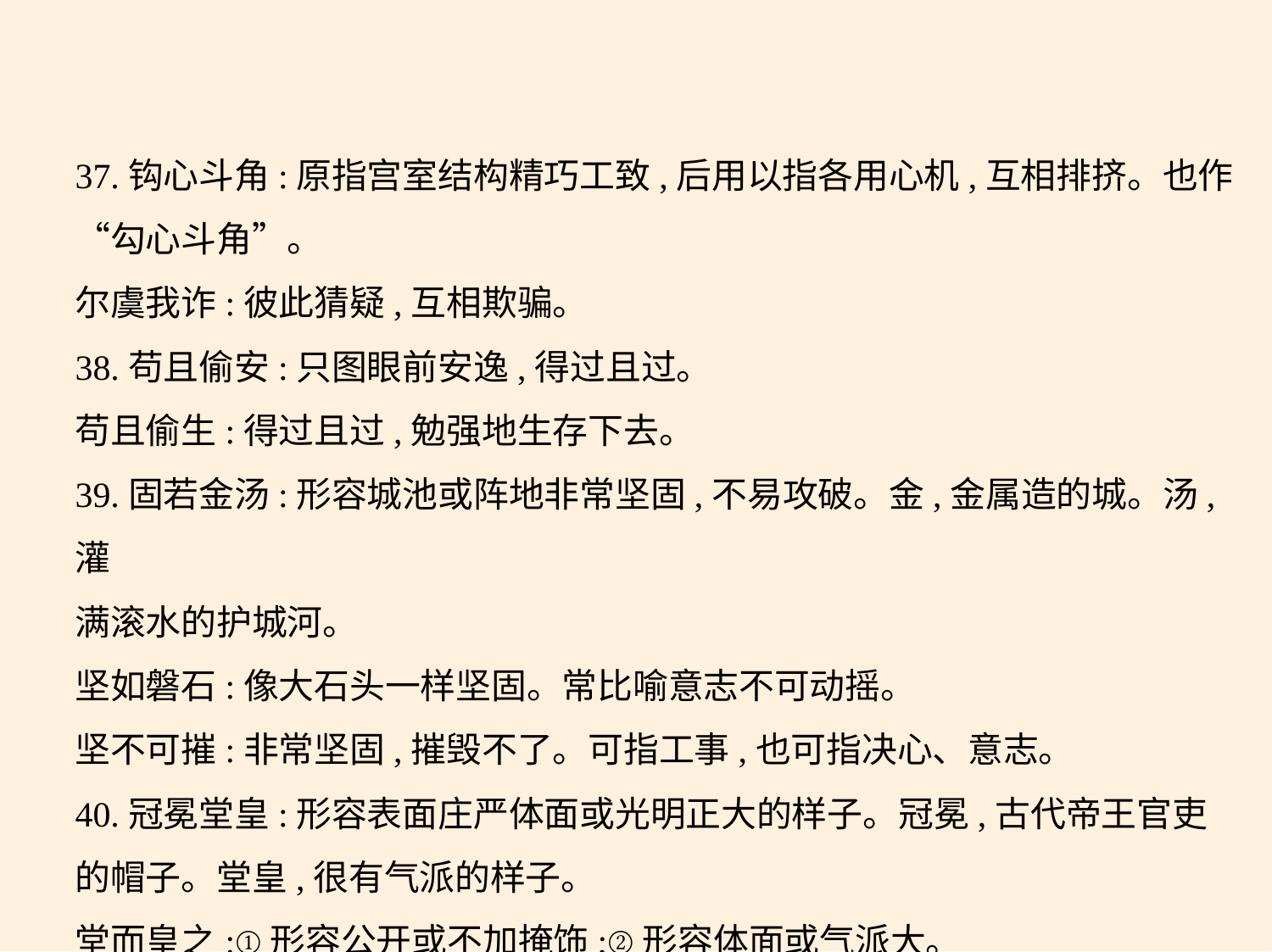

37.钩心斗角:原指宫室结构精巧工致,后用以指各用心机,互相排挤。也作
“勾心斗角”。
尔虞我诈:彼此猜疑,互相欺骗。
38.苟且偷安:只图眼前安逸,得过且过。
苟且偷生:得过且过,勉强地生存下去。
39.固若金汤:形容城池或阵地非常坚固,不易攻破。金,金属造的城。汤,灌
满滚水的护城河。
坚如磐石:像大石头一样坚固。常比喻意志不可动摇。
坚不可摧:非常坚固,摧毁不了。可指工事,也可指决心、意志。
40.冠冕堂皇:形容表面庄严体面或光明正大的样子。冠冕,古代帝王官吏
的帽子。堂皇,很有气派的样子。
堂而皇之:①形容公开或不加掩饰;②形容体面或气派大。